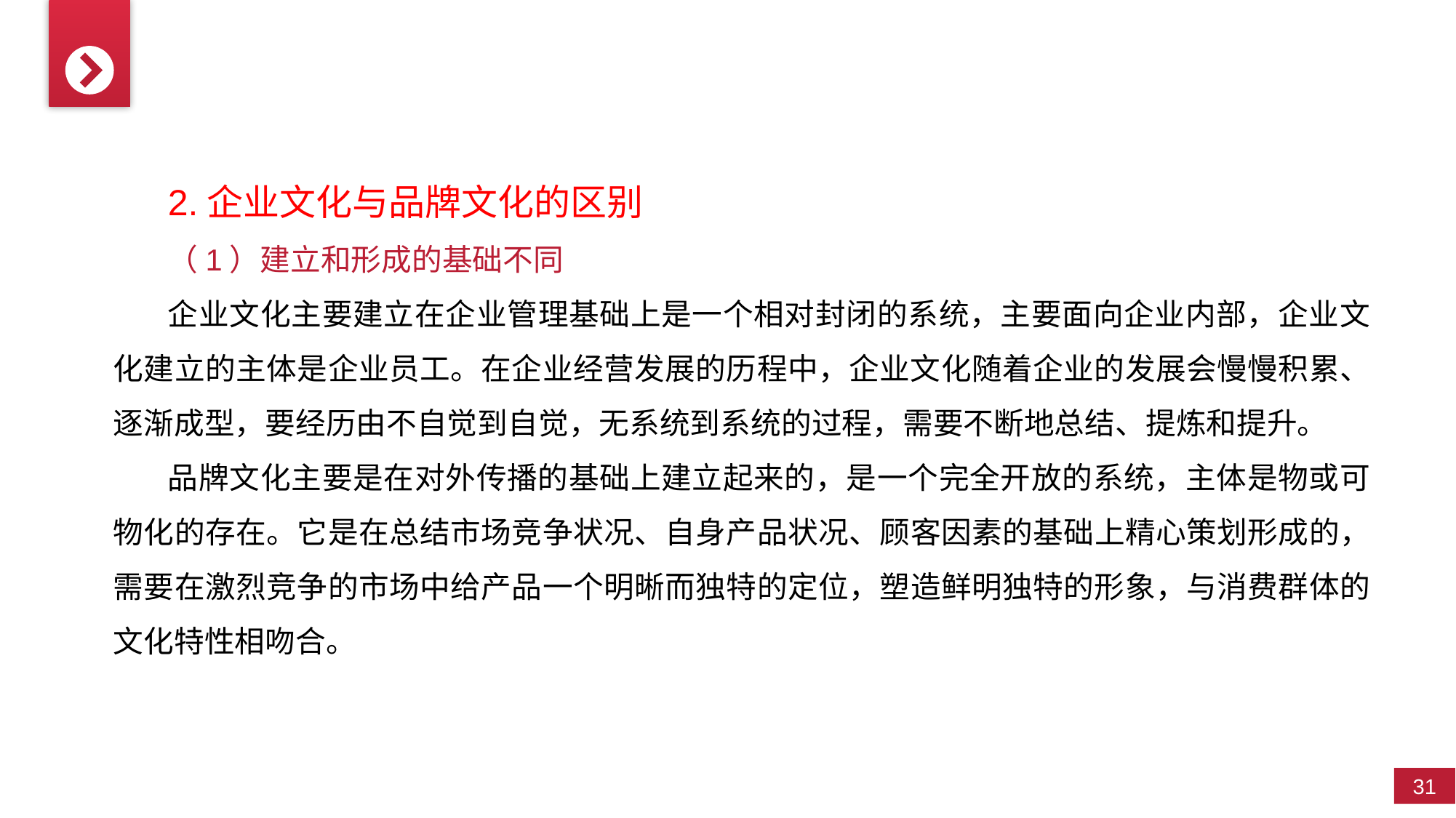

2.企业文化与品牌文化的区别
（1）建立和形成的基础不同
企业文化主要建立在企业管理基础上是一个相对封闭的系统，主要面向企业内部，企业文化建立的主体是企业员工。在企业经营发展的历程中，企业文化随着企业的发展会慢慢积累、逐渐成型，要经历由不自觉到自觉，无系统到系统的过程，需要不断地总结、提炼和提升。
品牌文化主要是在对外传播的基础上建立起来的，是一个完全开放的系统，主体是物或可物化的存在。它是在总结市场竞争状况、自身产品状况、顾客因素的基础上精心策划形成的，需要在激烈竞争的市场中给产品一个明晰而独特的定位，塑造鲜明独特的形象，与消费群体的文化特性相吻合。